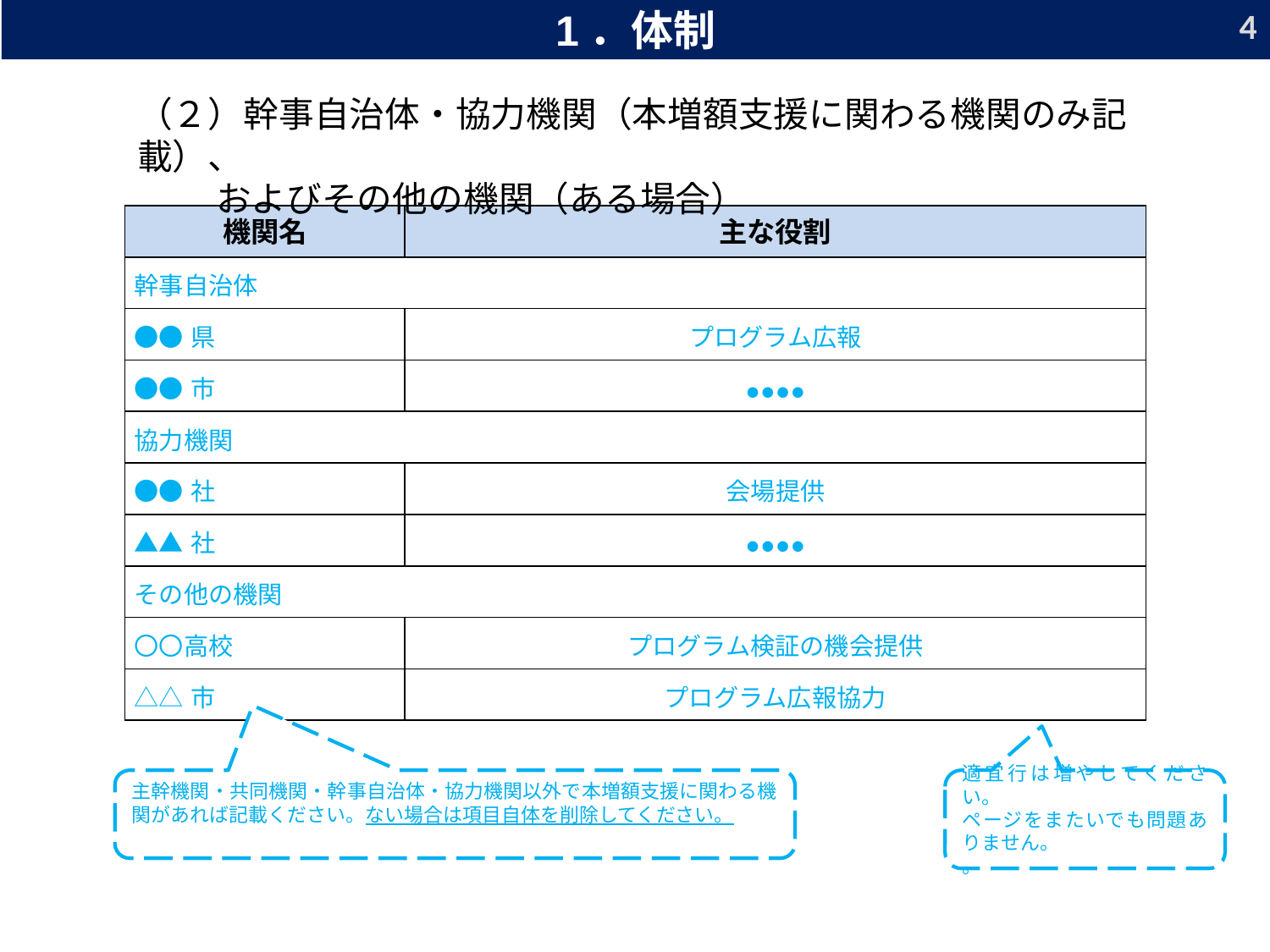

4
1．体制
（２）幹事自治体・協力機関（本増額支援に関わる機関のみ記載）、
　　 およびその他の機関（ある場合）
| 機関名 | 主な役割 |
| --- | --- |
| 幹事自治体 |  |
| ●●県 | プログラム広報 |
| ●●市 | ●●●● |
| 協力機関 |  |
| ●●社 | 会場提供 |
| ▲▲社 | ●●●● |
| その他の機関 |  |
| 〇〇高校 | プログラム検証の機会提供 |
| △△市 | プログラム広報協力 |
主幹機関・共同機関・幹事自治体・協力機関以外で本増額支援に関わる機関があれば記載ください。ない場合は項目自体を削除してください。

適宜行は増やしてください。
ページをまたいでも問題ありません。
。